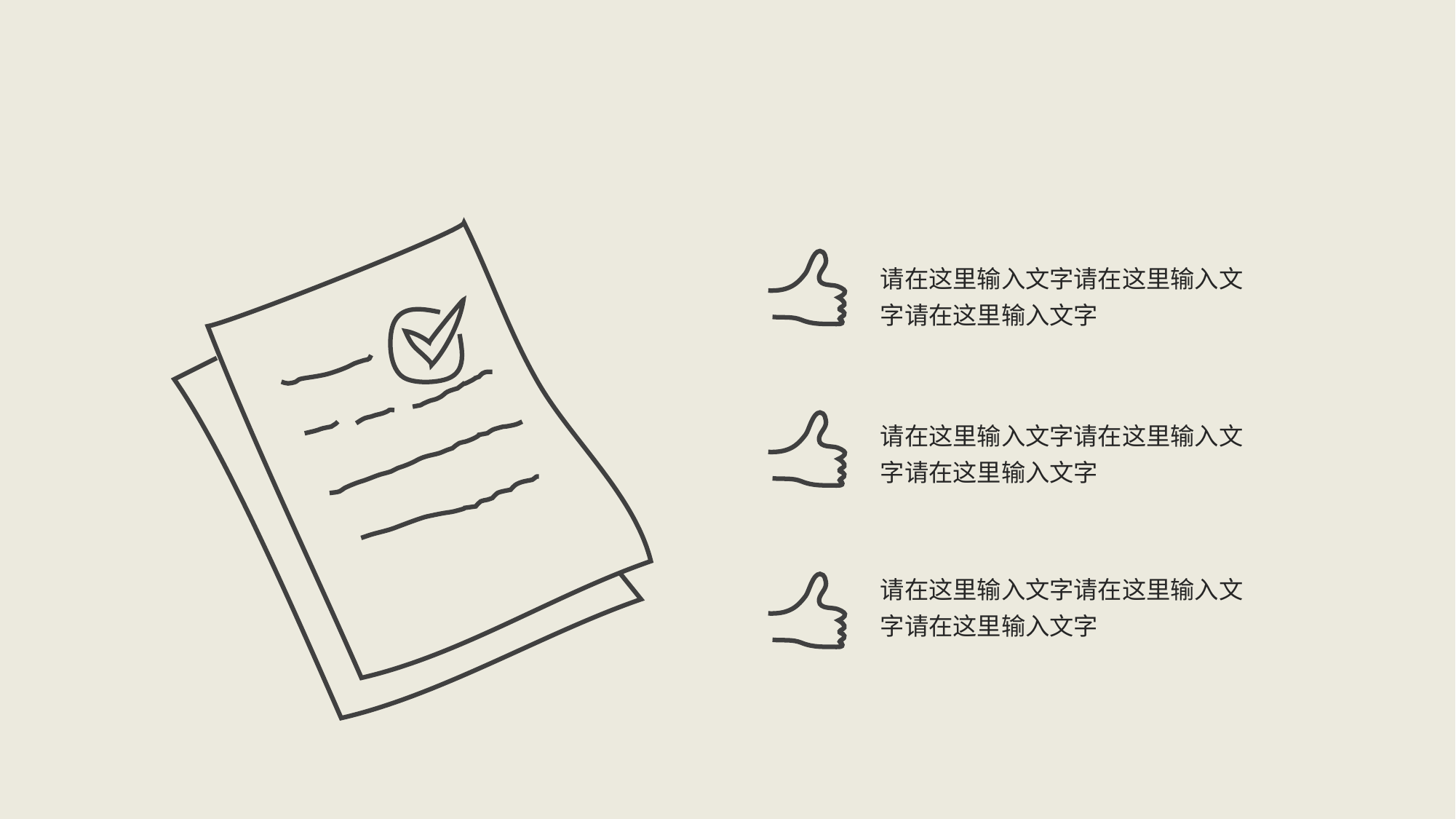

请在这里输入文字请在这里输入文字请在这里输入文字

请在这里输入文字请在这里输入文字请在这里输入文字

请在这里输入文字请在这里输入文字请在这里输入文字